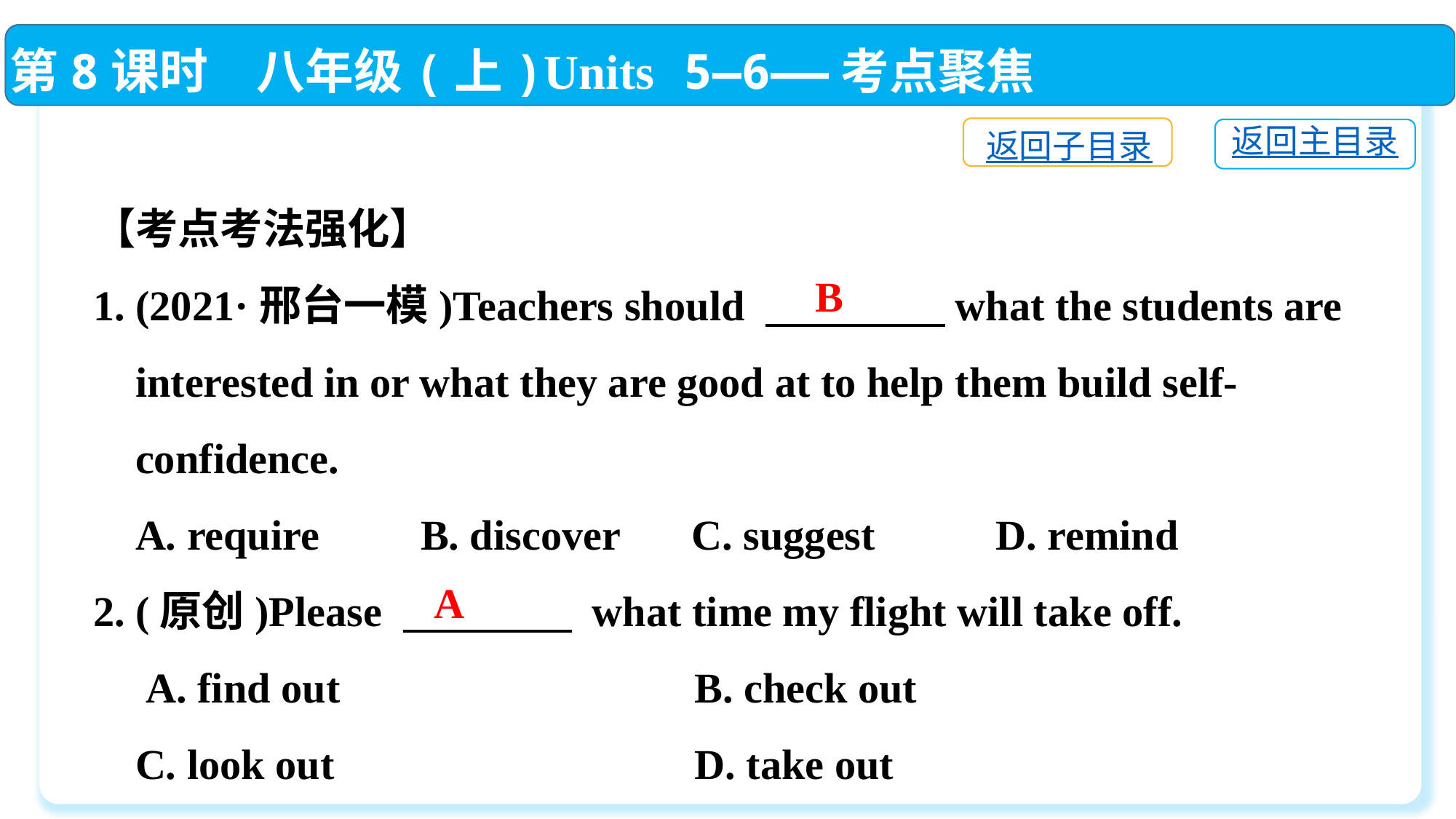

第8课时　八年级(上)Units 5—6——考点聚焦

返回子目录
返回主目录
【考点考法强化】
1. (2021·邢台一模)Teachers should 　　　　 what the students are
    interested in or what they are good at to help them build self-
    confidence.
    A. require　　	B. discover	     C. suggest　 	  D. remind
2. (原创)Please 　　　　 what time my flight will take off.
     A. find out	                          B. check out
    C. look out	                          D. take out

B
A